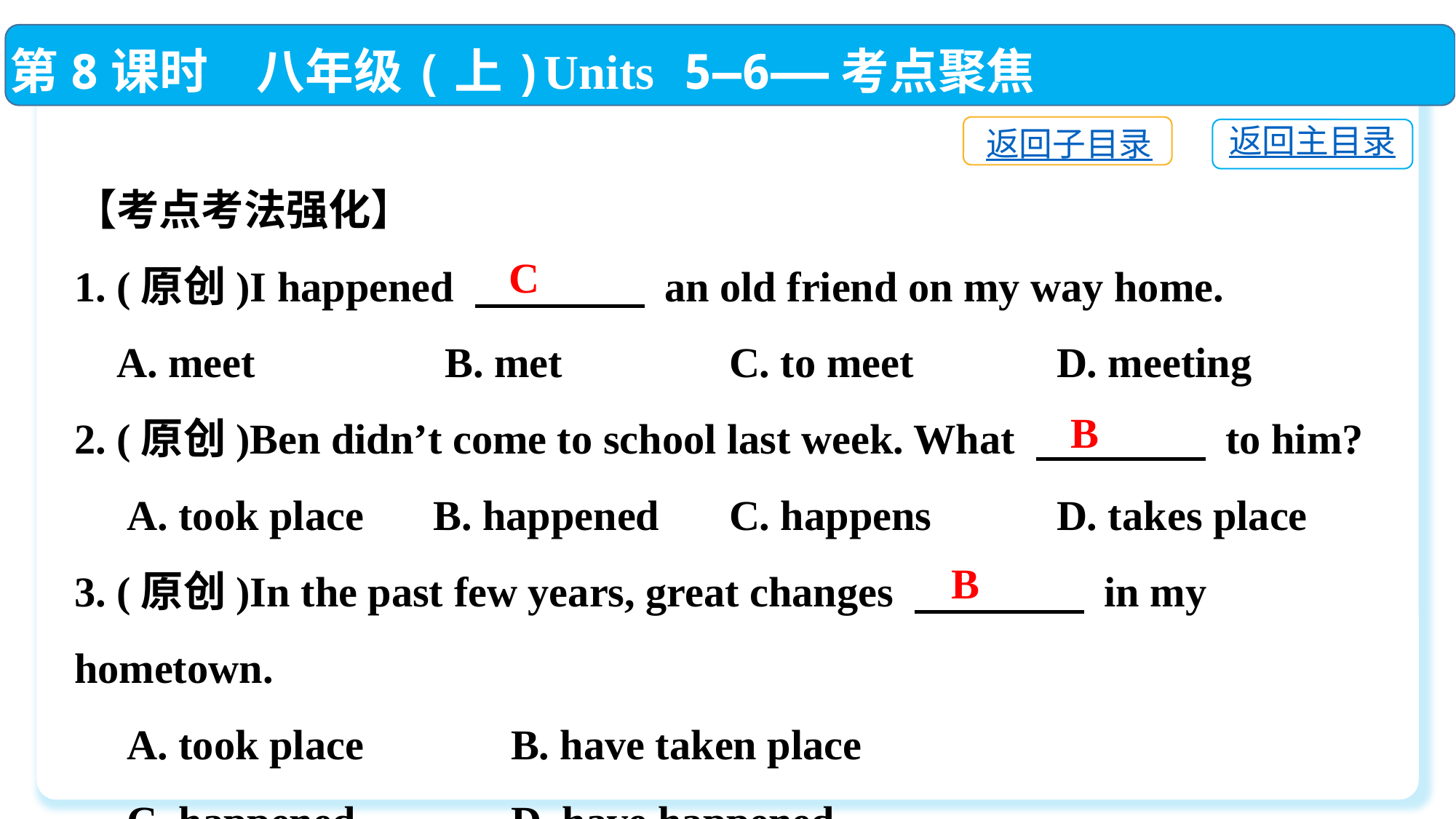

第8课时　八年级(上)Units 5—6——考点聚焦

返回子目录
返回主目录
【考点考法强化】
1. (原创)I happened 　　　　 an old friend on my way home.
    A. meet　　　　B. met		C. to meet		D. meeting
2. (原创)Ben didn’t come to school last week. What 　　　　 to him?
     A. took place	   B. happened 	C. happens		D. takes place
3. (原创)In the past few years, great changes 　　　　 in my hometown.
     A. took place		B. have taken place
     C. happened		D. have happened

C
B
B